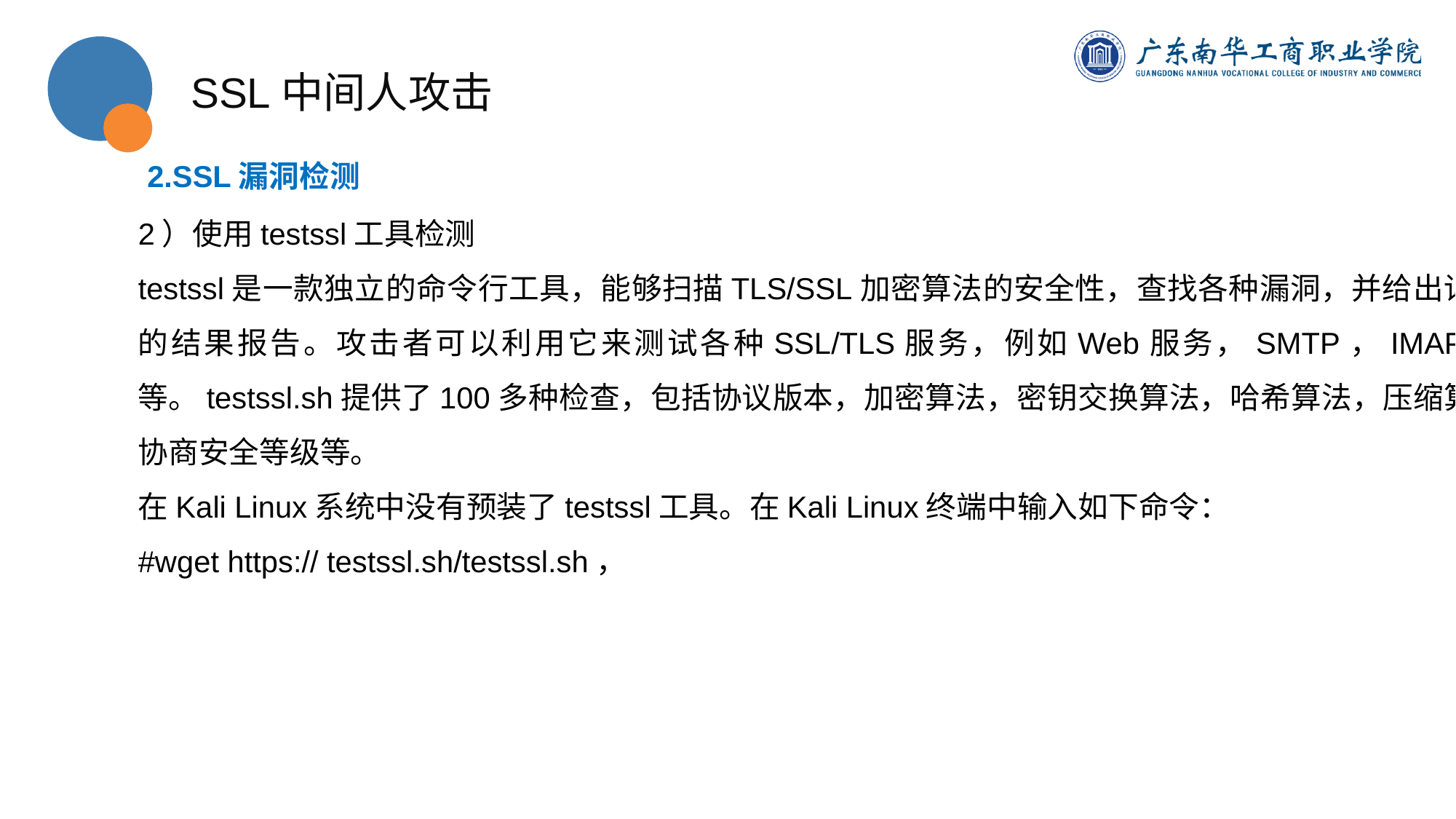

SSL中间人攻击

2.SSL漏洞检测
2）使用testssl工具检测
testssl是一款独立的命令行工具，能够扫描TLS/SSL加密算法的安全性，查找各种漏洞，并给出详细的结果报告。攻击者可以利用它来测试各种SSL/TLS服务，例如Web服务，SMTP，IMAP等等。testssl.sh提供了100多种检查，包括协议版本，加密算法，密钥交换算法，哈希算法，压缩算法，协商安全等级等。
在Kali Linux系统中没有预装了testssl工具。在Kali Linux终端中输入如下命令：
#wget https:// testssl.sh/testssl.sh，